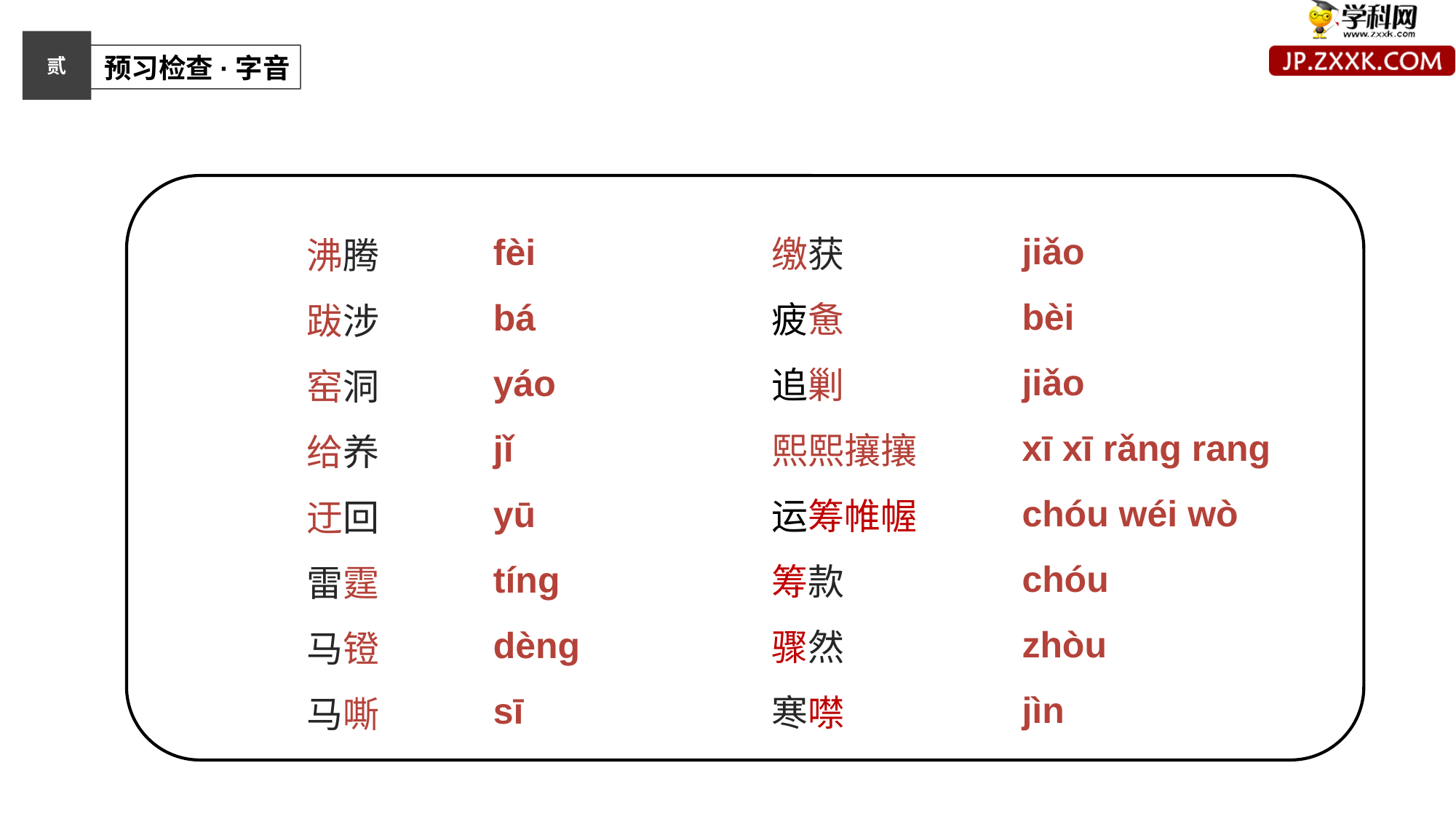

贰
  预习检查·字音

沸腾
跋涉
窑洞
给养
迂回
雷霆
马镫
马嘶

jiǎo
bèi
jiǎo
xī xī rǎng rang
chóu wéi wò
chóu
zhòu
jìn
fèi
bá
yáo
jǐ
yū
tíng
dèng
sī
缴获
疲惫
追剿
熙熙攘攘
运筹帷幄
筹款
骤然
寒噤